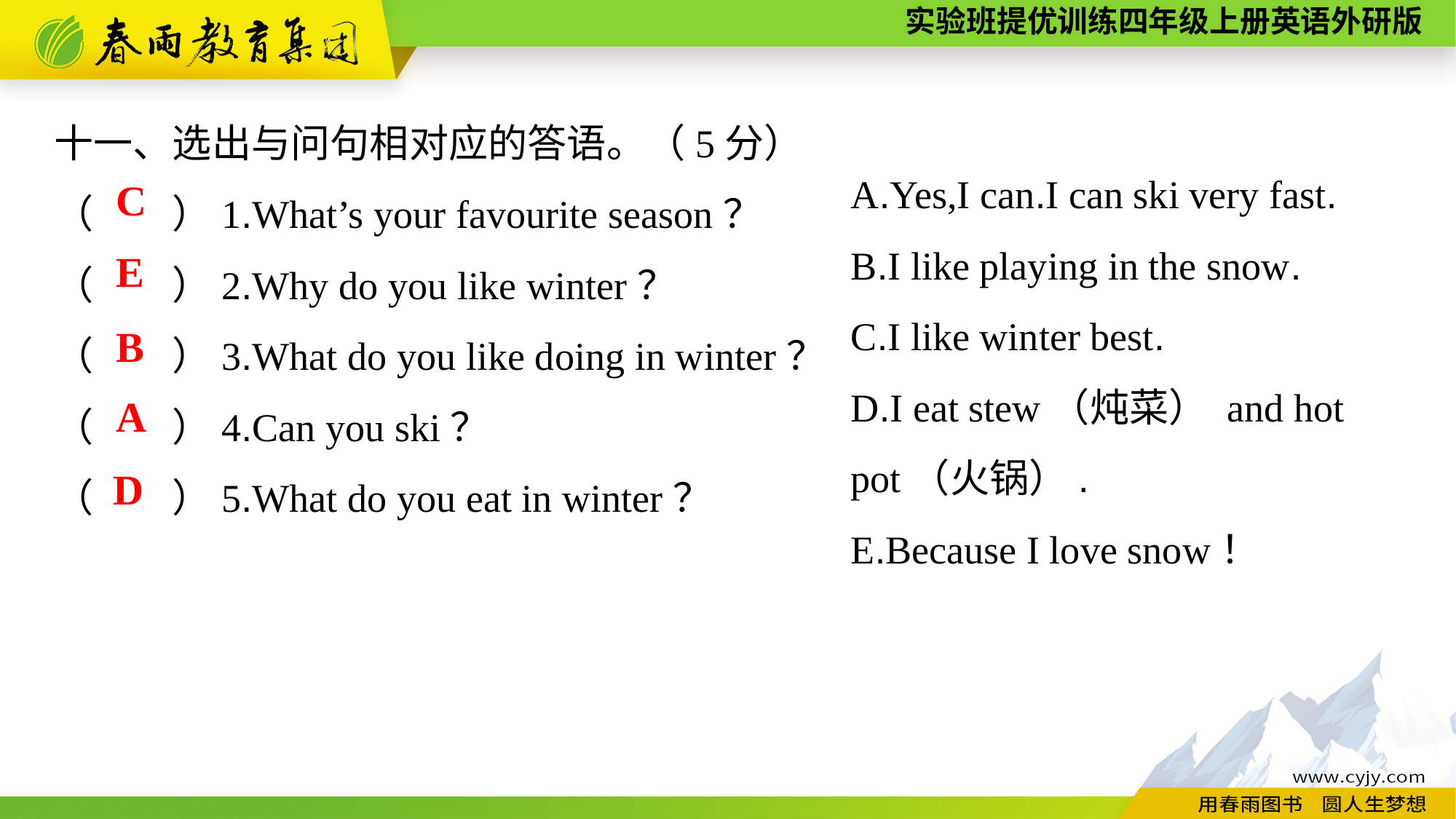

十一、选出与问句相对应的答语。（5分）
（　　）1.What’s your favourite season？
（　　）2.Why do you like winter？
（　　）3.What do you like doing in winter？
（　　）4.Can you ski？
（　　）5.What do you eat in winter？
A.Yes,I can.I can ski very fast.
B.I like playing in the snow.
C.I like winter best.
D.I eat stew（炖菜） and hot pot（火锅）.
E.Because I love snow！
C
E
B
A
 D